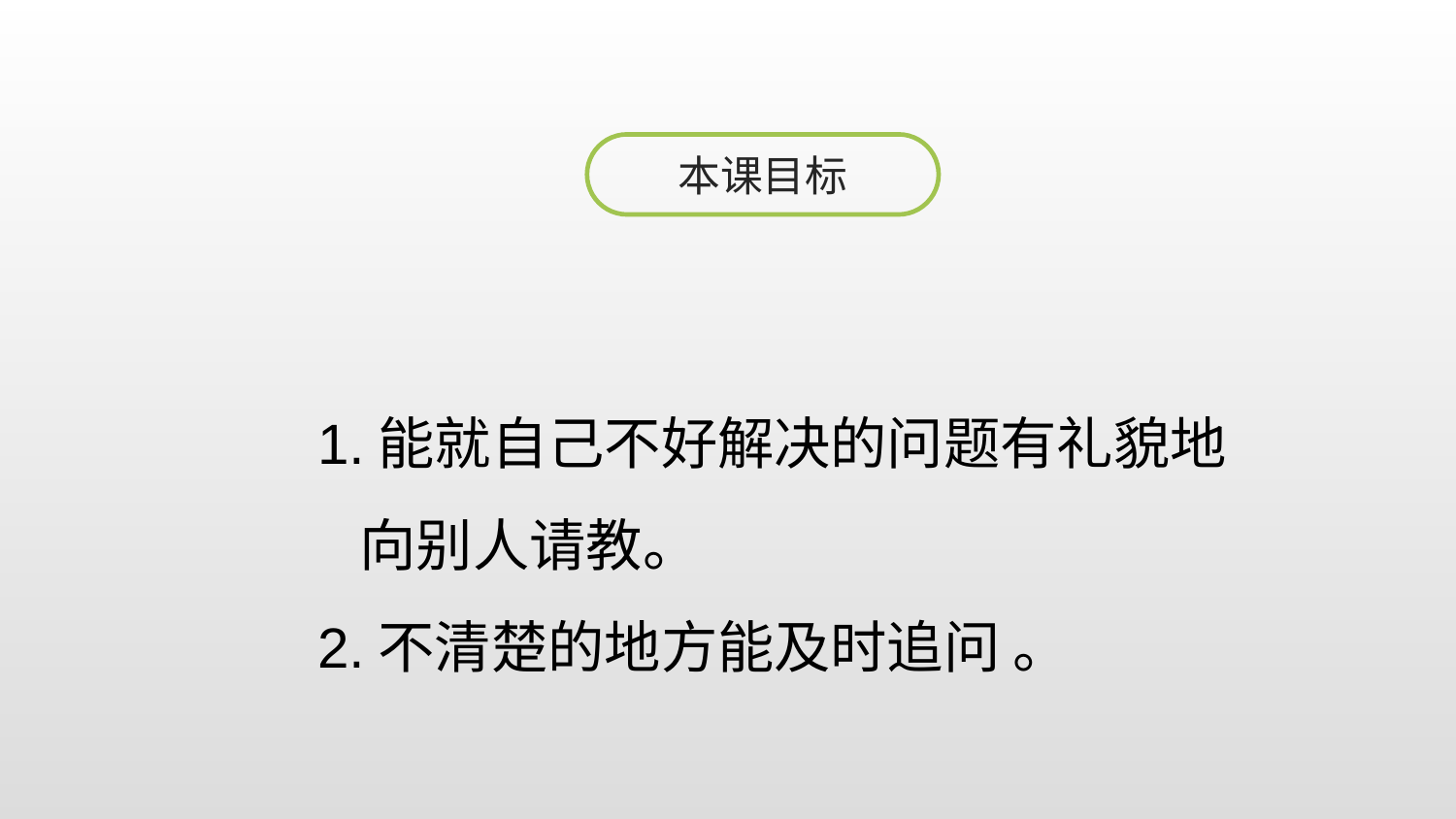

本课目标
1.能就自己不好解决的问题有礼貌地向别人请教。
2.不清楚的地方能及时追问 。